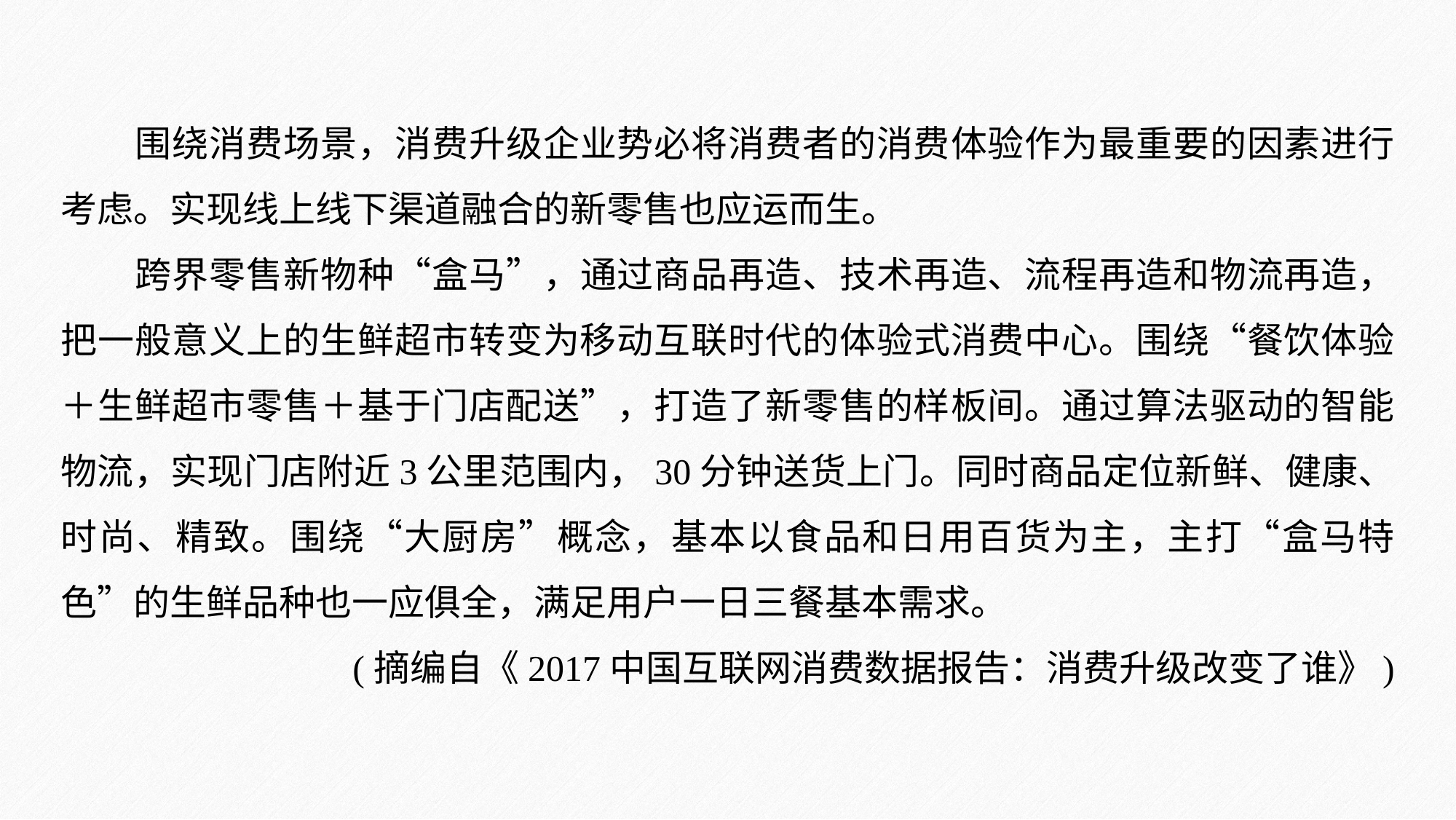

围绕消费场景，消费升级企业势必将消费者的消费体验作为最重要的因素进行考虑。实现线上线下渠道融合的新零售也应运而生。
跨界零售新物种“盒马”，通过商品再造、技术再造、流程再造和物流再造，把一般意义上的生鲜超市转变为移动互联时代的体验式消费中心。围绕“餐饮体验＋生鲜超市零售＋基于门店配送”，打造了新零售的样板间。通过算法驱动的智能物流，实现门店附近3公里范围内，30分钟送货上门。同时商品定位新鲜、健康、时尚、精致。围绕“大厨房”概念，基本以食品和日用百货为主，主打“盒马特色”的生鲜品种也一应俱全，满足用户一日三餐基本需求。
(摘编自《2017中国互联网消费数据报告：消费升级改变了谁》)